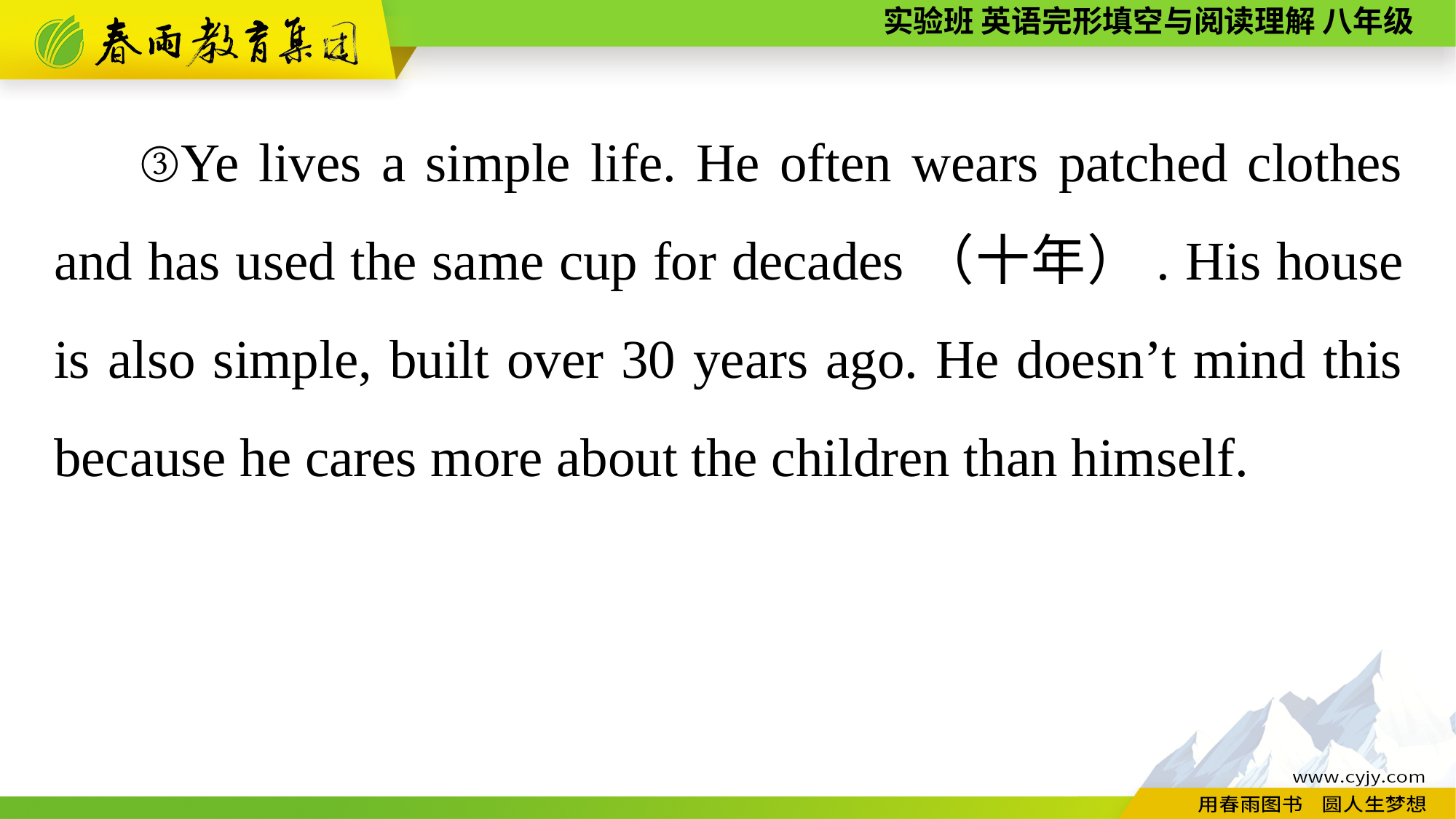

③Ye lives a simple life. He often wears patched clothes and has used the same cup for decades（十年）. His house is also simple, built over 30 years ago. He doesn’t mind this because he cares more about the children than himself.